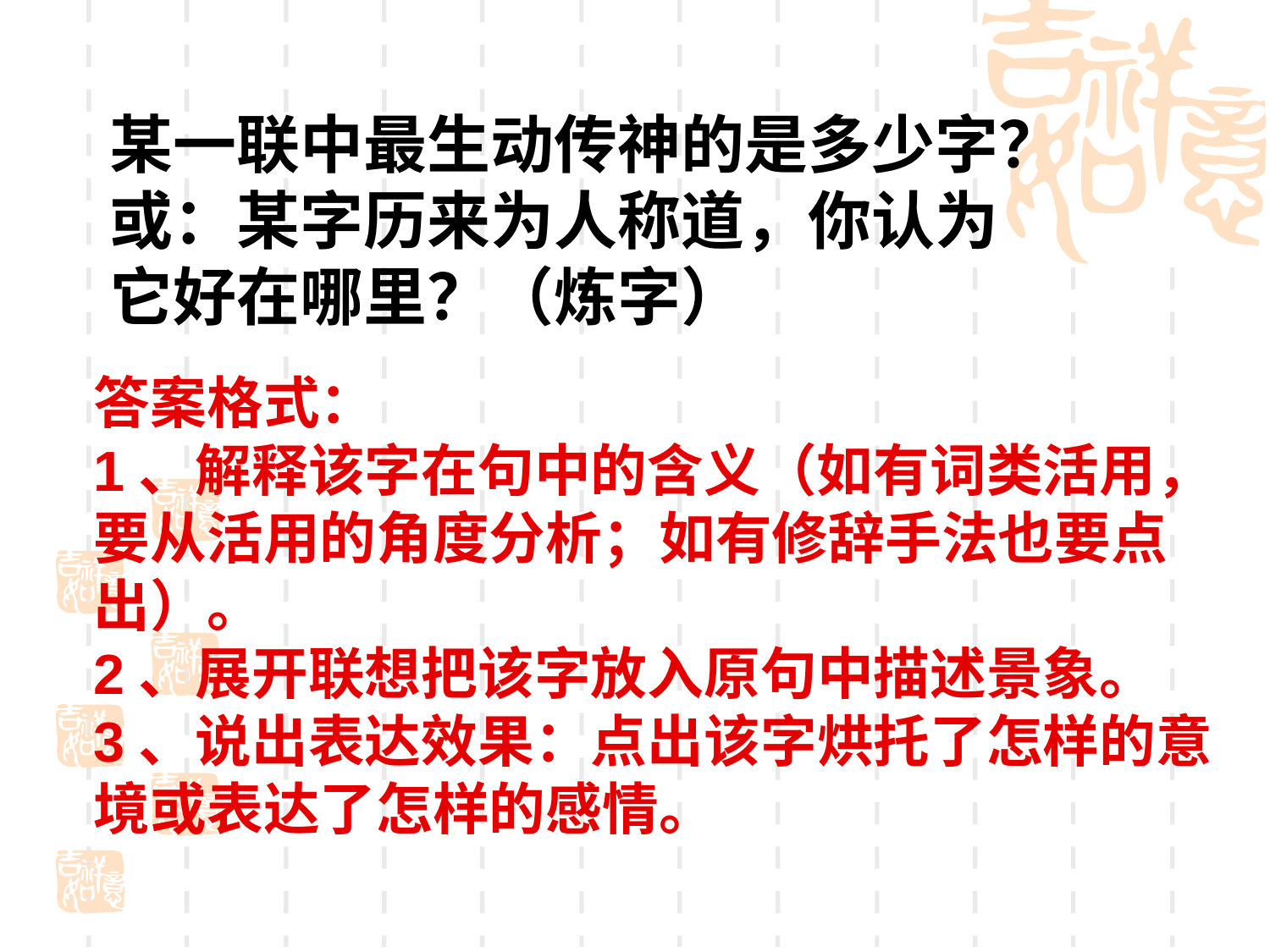

某一联中最生动传神的是多少字？或：某字历来为人称道，你认为它好在哪里？（炼字）
答案格式：
1、解释该字在句中的含义（如有词类活用，要从活用的角度分析；如有修辞手法也要点出）。
2、展开联想把该字放入原句中描述景象。
3、说出表达效果：点出该字烘托了怎样的意境或表达了怎样的感情。